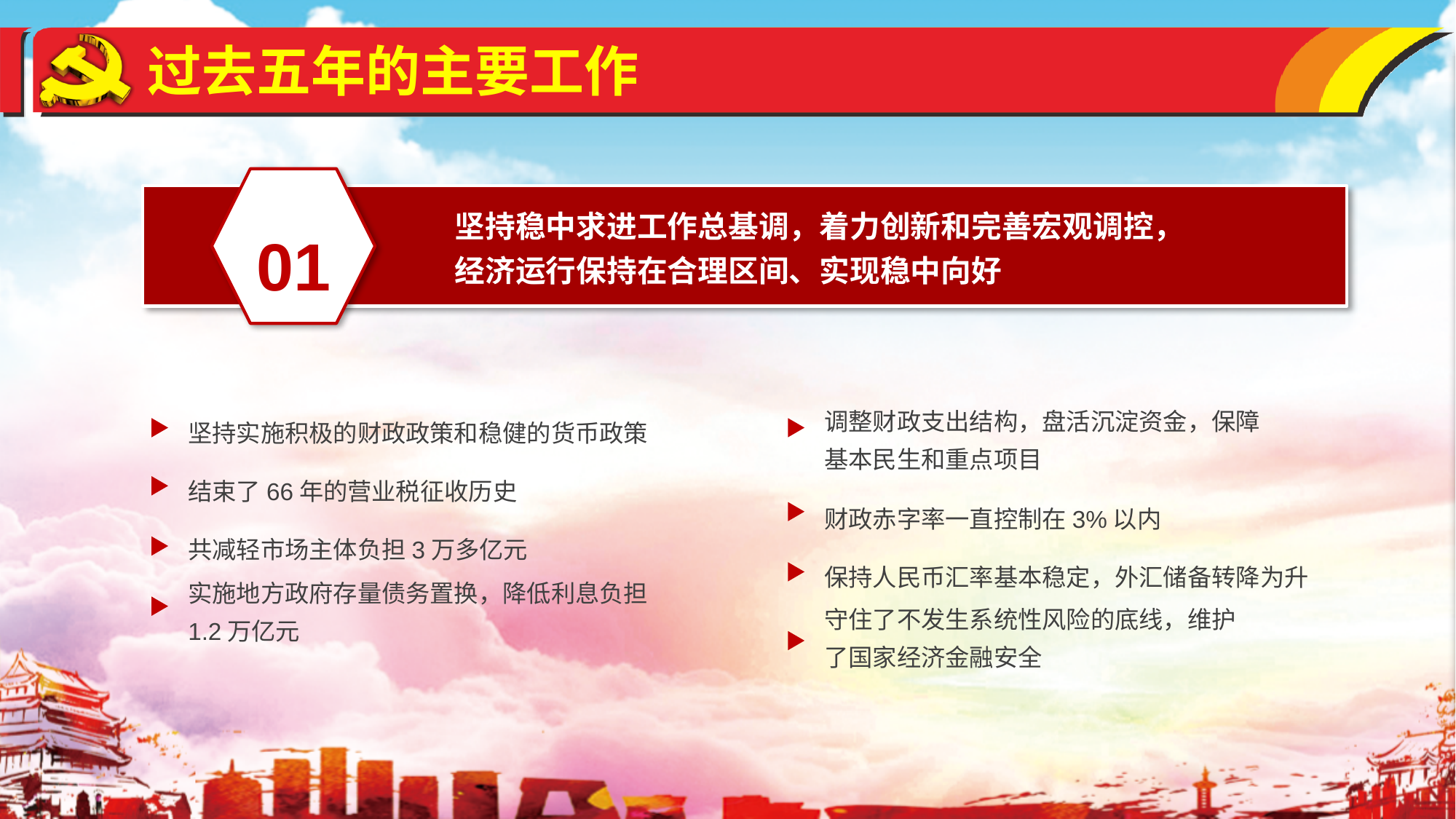

过去五年的主要工作

01

坚持稳中求进工作总基调，着力创新和完善宏观调控，经济运行保持在合理区间、实现稳中向好
坚持实施积极的财政政策和稳健的货币政策
结束了66年的营业税征收历史
共减轻市场主体负担3万多亿元
调整财政支出结构，盘活沉淀资金，保障基本民生和重点项目

财政赤字率一直控制在3%以内
保持人民币汇率基本稳定，外汇储备转降为升

实施地方政府存量债务置换，降低利息负担1.2万亿元
守住了不发生系统性风险的底线，维护了国家经济金融安全